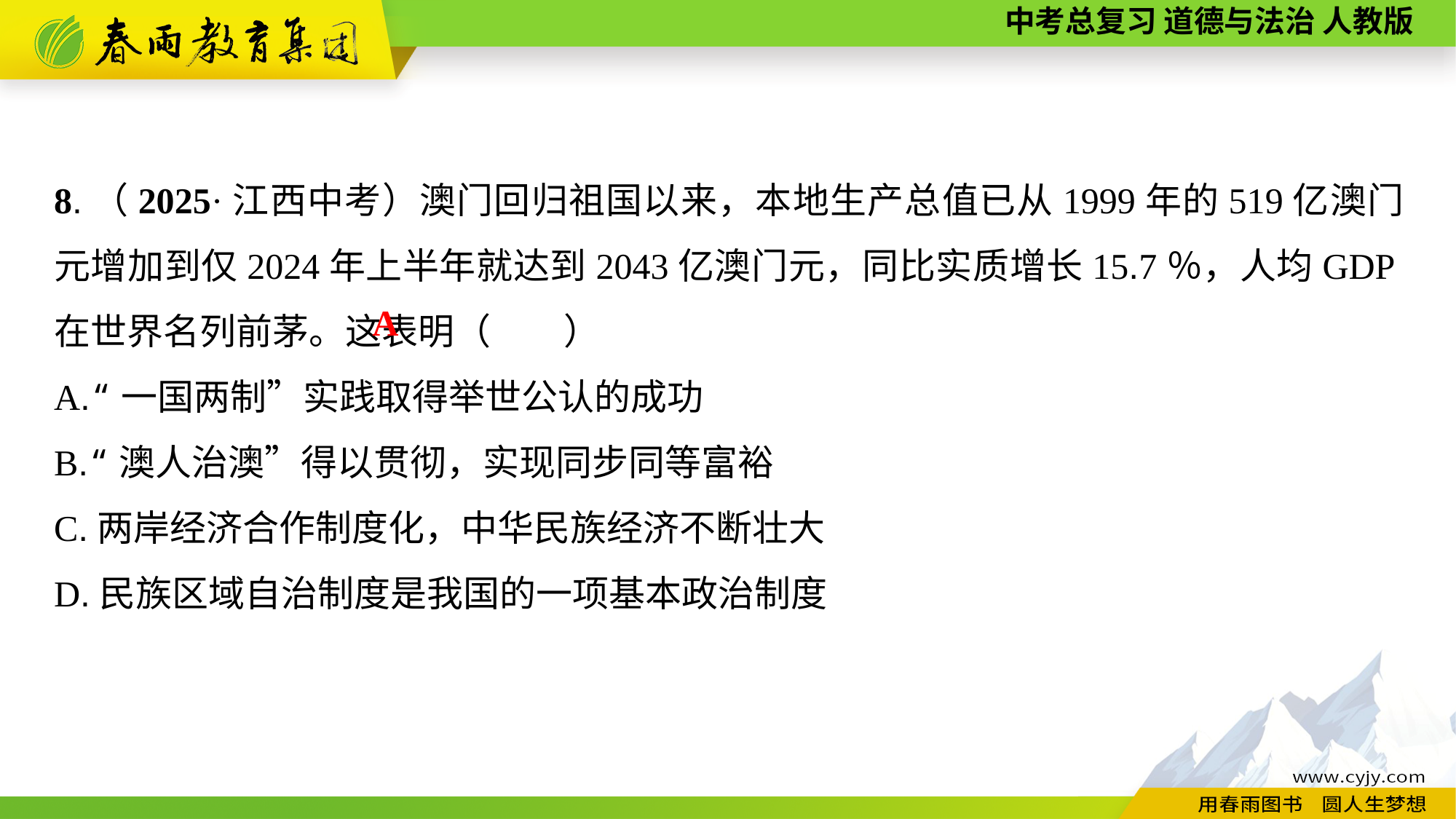

8.（2025·江西中考）澳门回归祖国以来，本地生产总值已从1999年的519亿澳门元增加到仅2024年上半年就达到2043亿澳门元，同比实质增长15.7％，人均GDP在世界名列前茅。这表明（　　）
A.“一国两制”实践取得举世公认的成功
B.“澳人治澳”得以贯彻，实现同步同等富裕
C.两岸经济合作制度化，中华民族经济不断壮大
D.民族区域自治制度是我国的一项基本政治制度
A